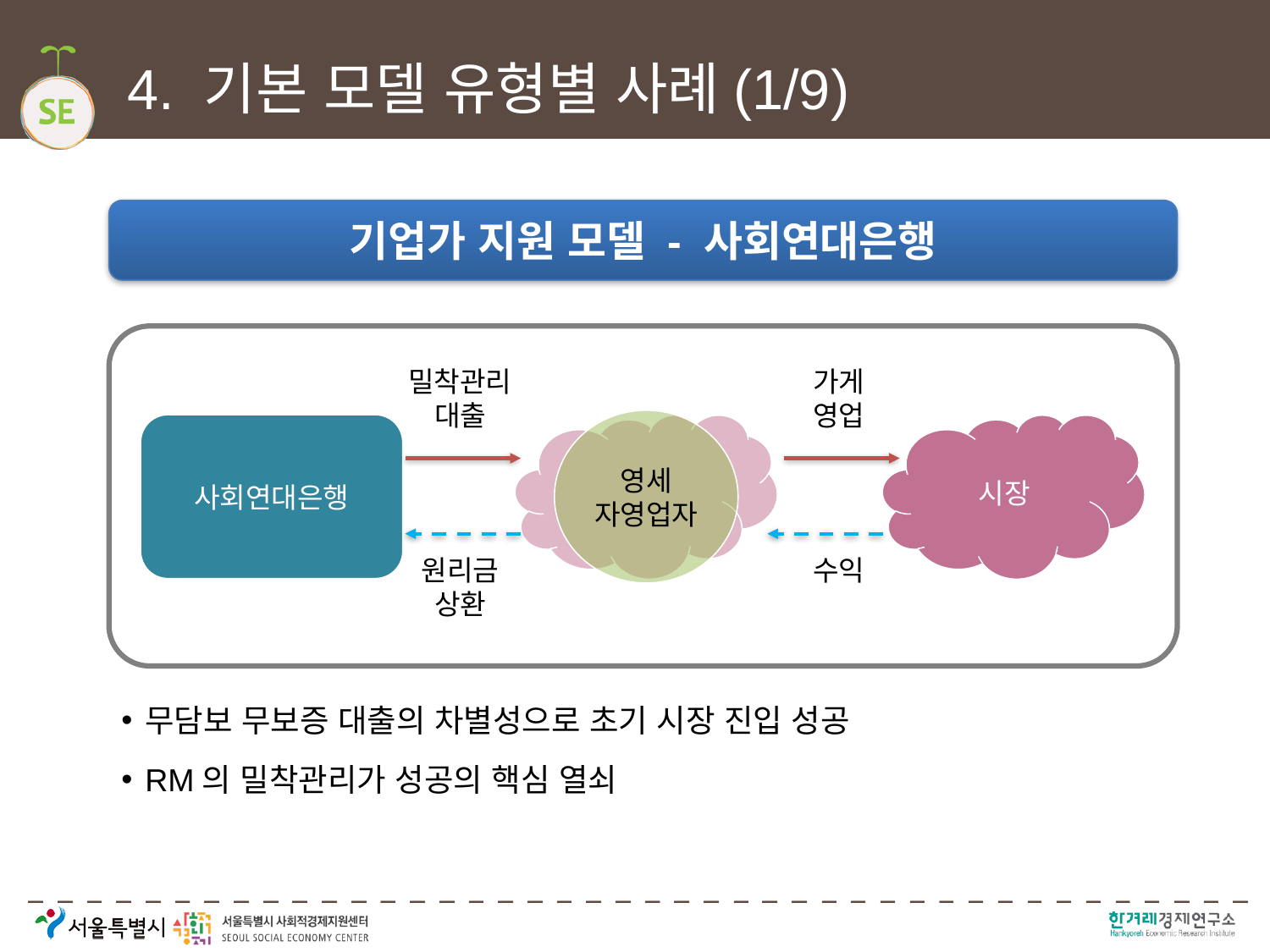

# 4. 기본 모델 유형별 사례(1/9)
기업가 지원 모델 - 사회연대은행

밀착관리 대출
가게
영업
영세
자영업자
사회연대은행

시장
원리금 상환
수익
무담보 무보증 대출의 차별성으로 초기 시장 진입 성공
RM의 밀착관리가 성공의 핵심 열쇠